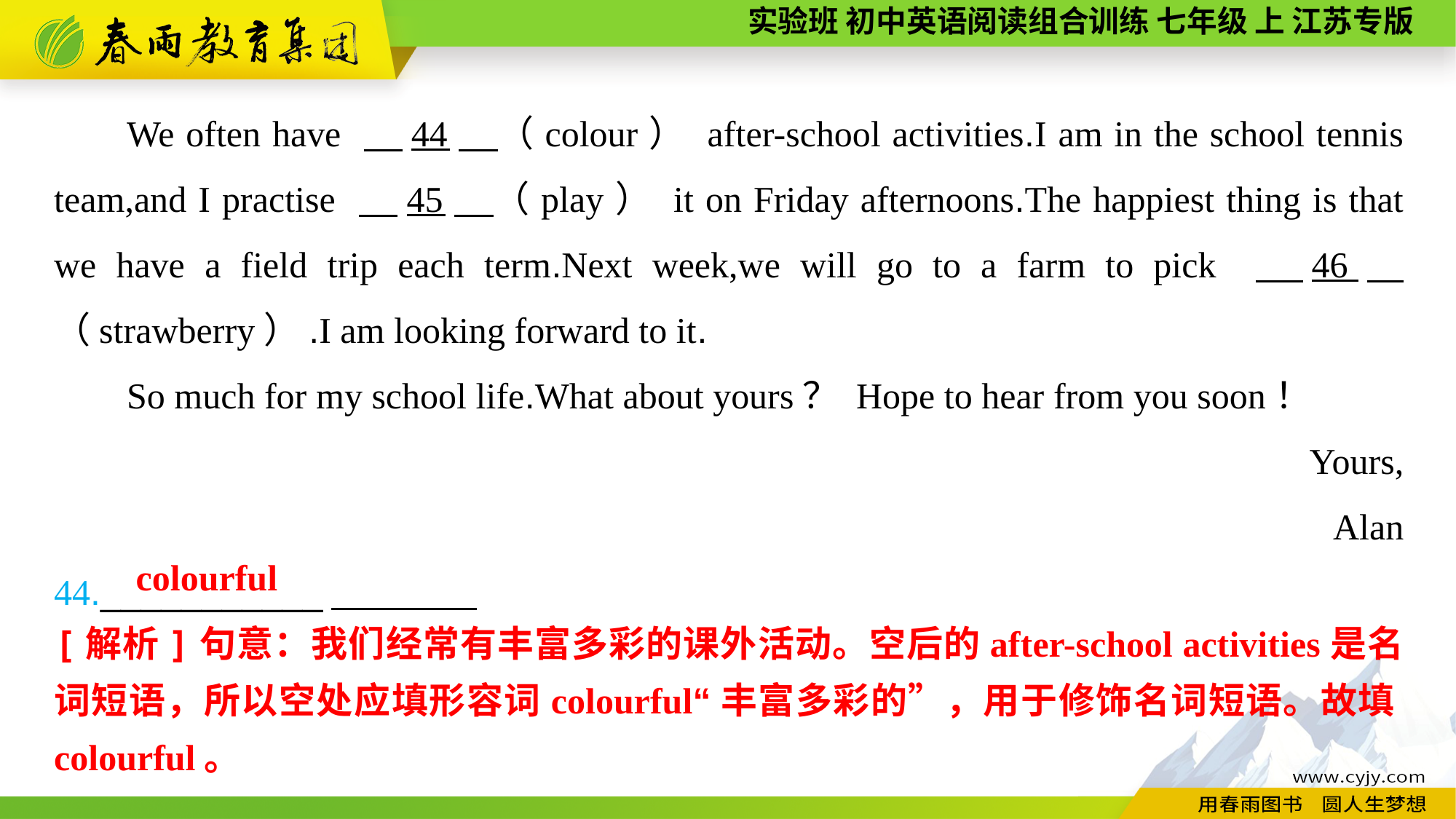

We often have 　44　（colour） after-school activities.I am in the school tennis team,and I practise 　45　（play） it on Friday afternoons.The happiest thing is that we have a field trip each term.Next week,we will go to a farm to pick 　46　（strawberry）.I am looking forward to it.
So much for my school life.What about yours？ Hope to hear from you soon！
Yours,
Alan
44.___________
colourful
[解析]句意：我们经常有丰富多彩的课外活动。空后的after-school activities是名词短语，所以空处应填形容词colourful“丰富多彩的”，用于修饰名词短语。故填colourful。